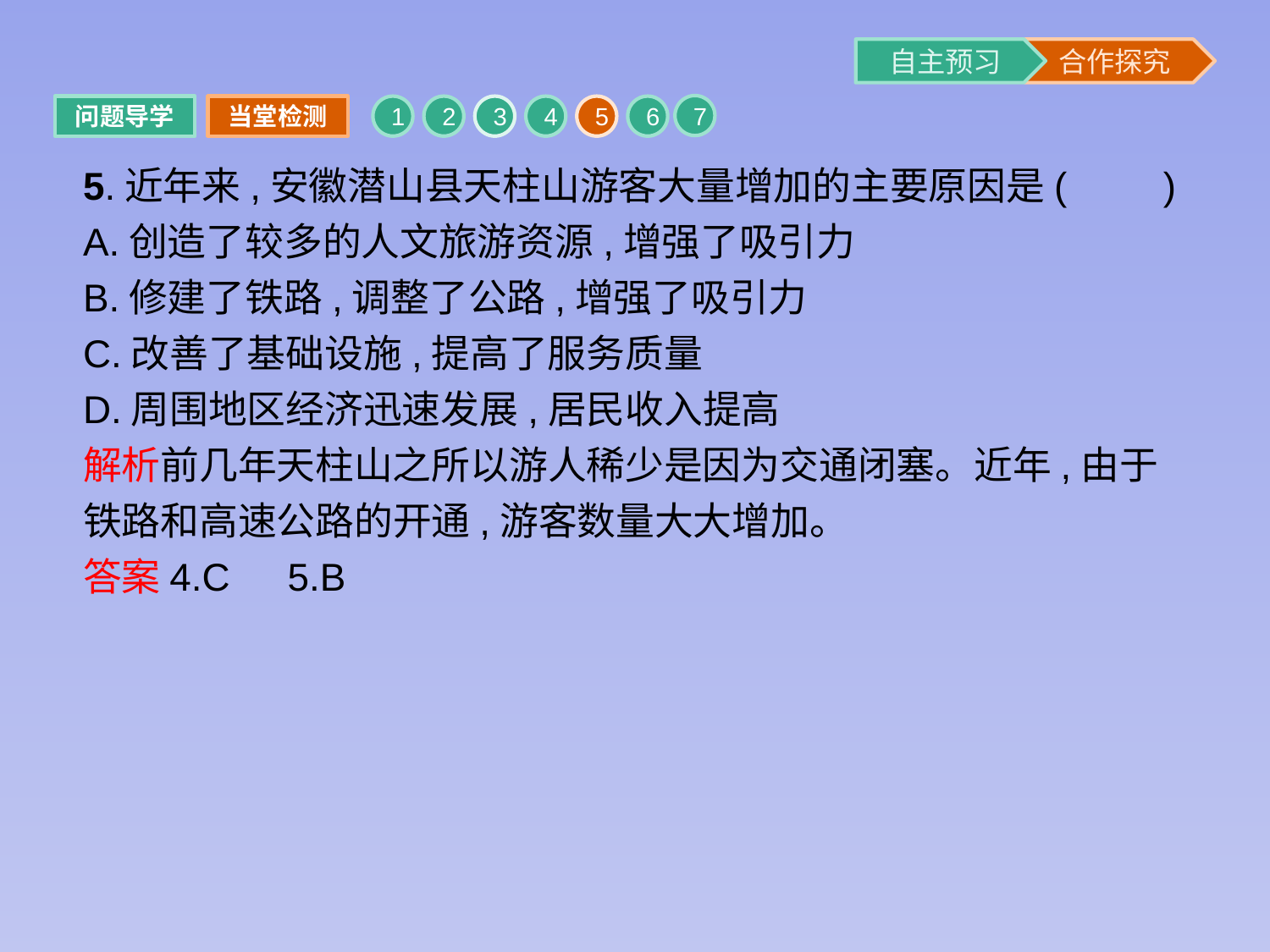

7
问题导学
当堂检测
1
2
3
4
5
6
5.近年来,安徽潜山县天柱山游客大量增加的主要原因是(　　)
A.创造了较多的人文旅游资源,增强了吸引力
B.修建了铁路,调整了公路,增强了吸引力
C.改善了基础设施,提高了服务质量
D.周围地区经济迅速发展,居民收入提高
解析前几年天柱山之所以游人稀少是因为交通闭塞。近年,由于铁路和高速公路的开通,游客数量大大增加。
答案4.C　5.B